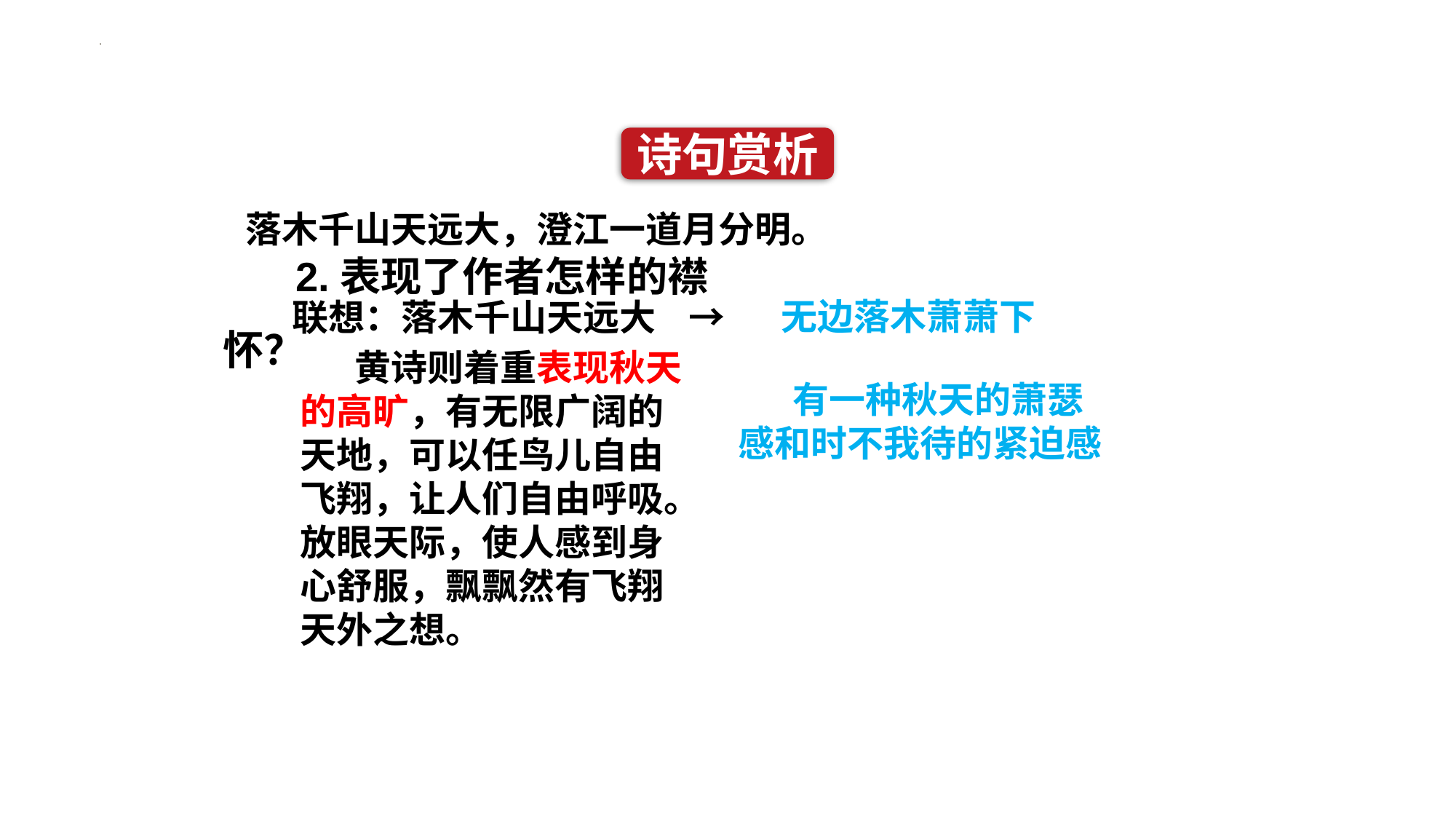

诗句赏析
落木千山天远大，澄江一道月分明。
2.表现了作者怎样的襟怀？
无边落木萧萧下
联想：落木千山天远大    →
黄诗则着重表现秋天的高旷，有无限广阔的天地，可以任鸟儿自由飞翔，让人们自由呼吸。放眼天际，使人感到身心舒服，飘飘然有飞翔天外之想。
有一种秋天的萧瑟感和时不我待的紧迫感